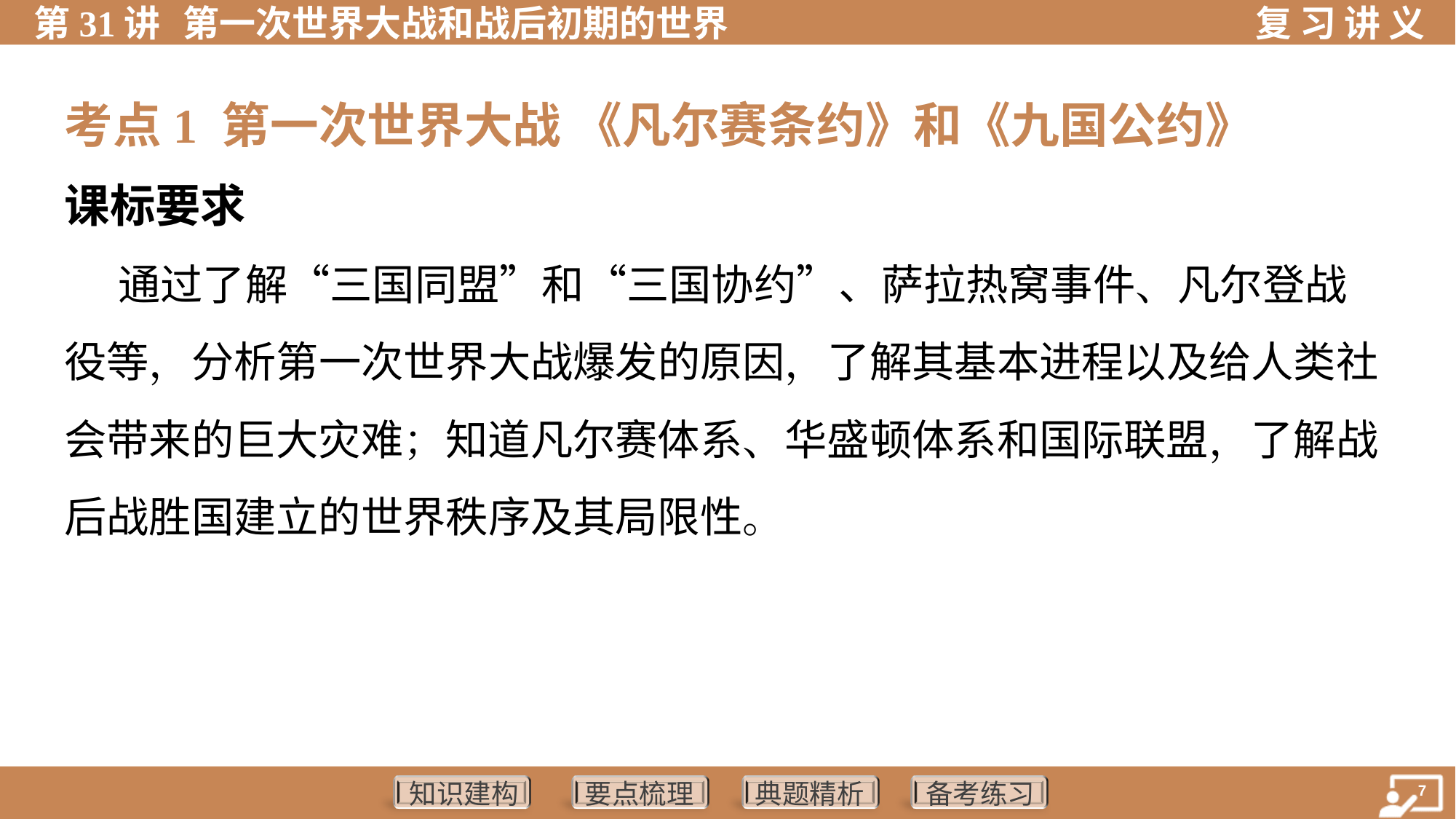

考点1 第一次世界大战 《凡尔赛条约》和《九国公约》
课标要求
    通过了解“三国同盟”和“三国协约”、萨拉热窝事件、凡尔登战
役等，分析第一次世界大战爆发的原因，了解其基本进程以及给人类社
会带来的巨大灾难；知道凡尔赛体系、华盛顿体系和国际联盟，了解战
后战胜国建立的世界秩序及其局限性。